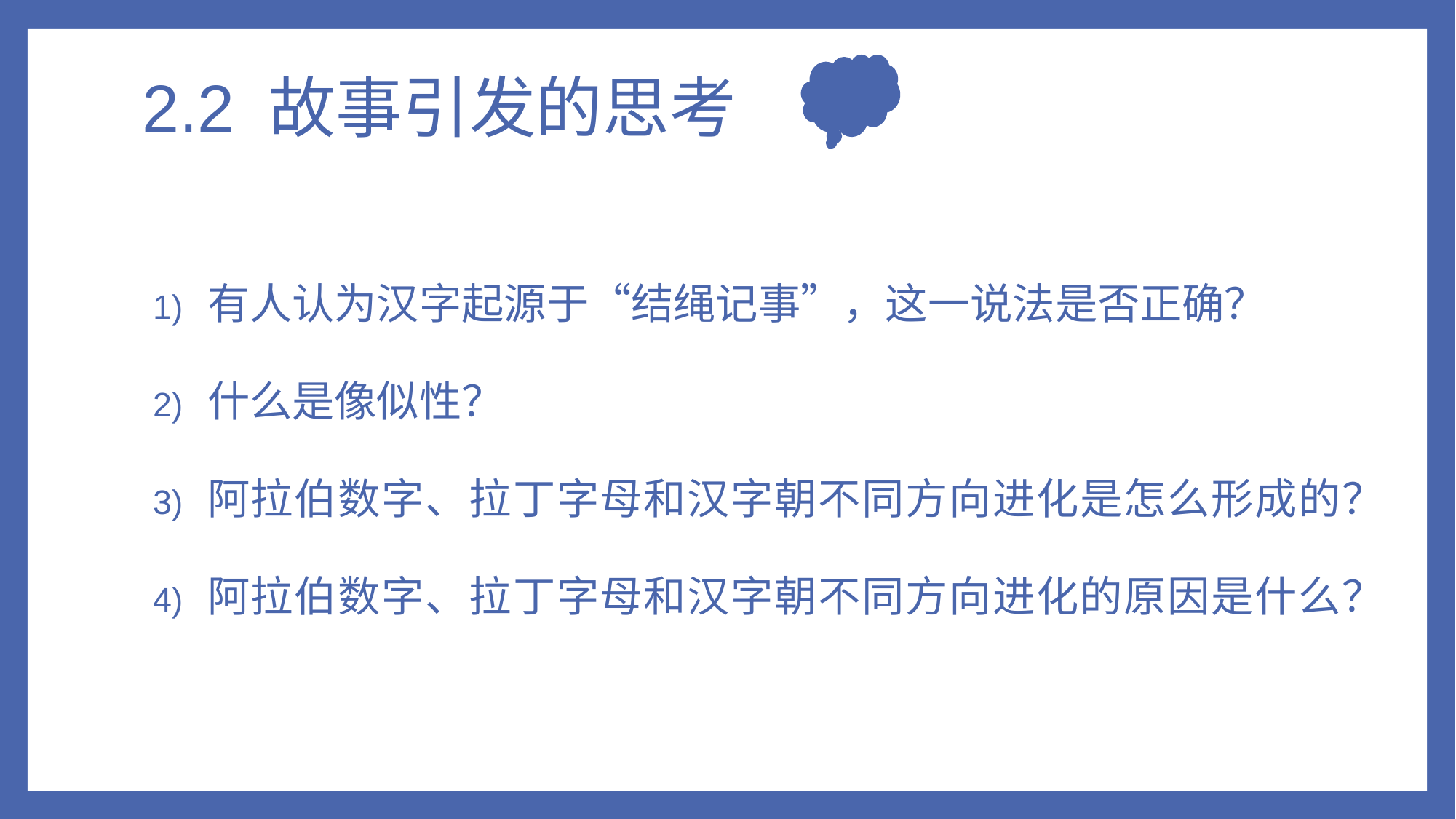

# 2.2 故事引发的思考

有人认为汉字起源于“结绳记事”，这一说法是否正确？
什么是像似性？
阿拉伯数字、拉丁字母和汉字朝不同方向进化是怎么形成的？
阿拉伯数字、拉丁字母和汉字朝不同方向进化的原因是什么？